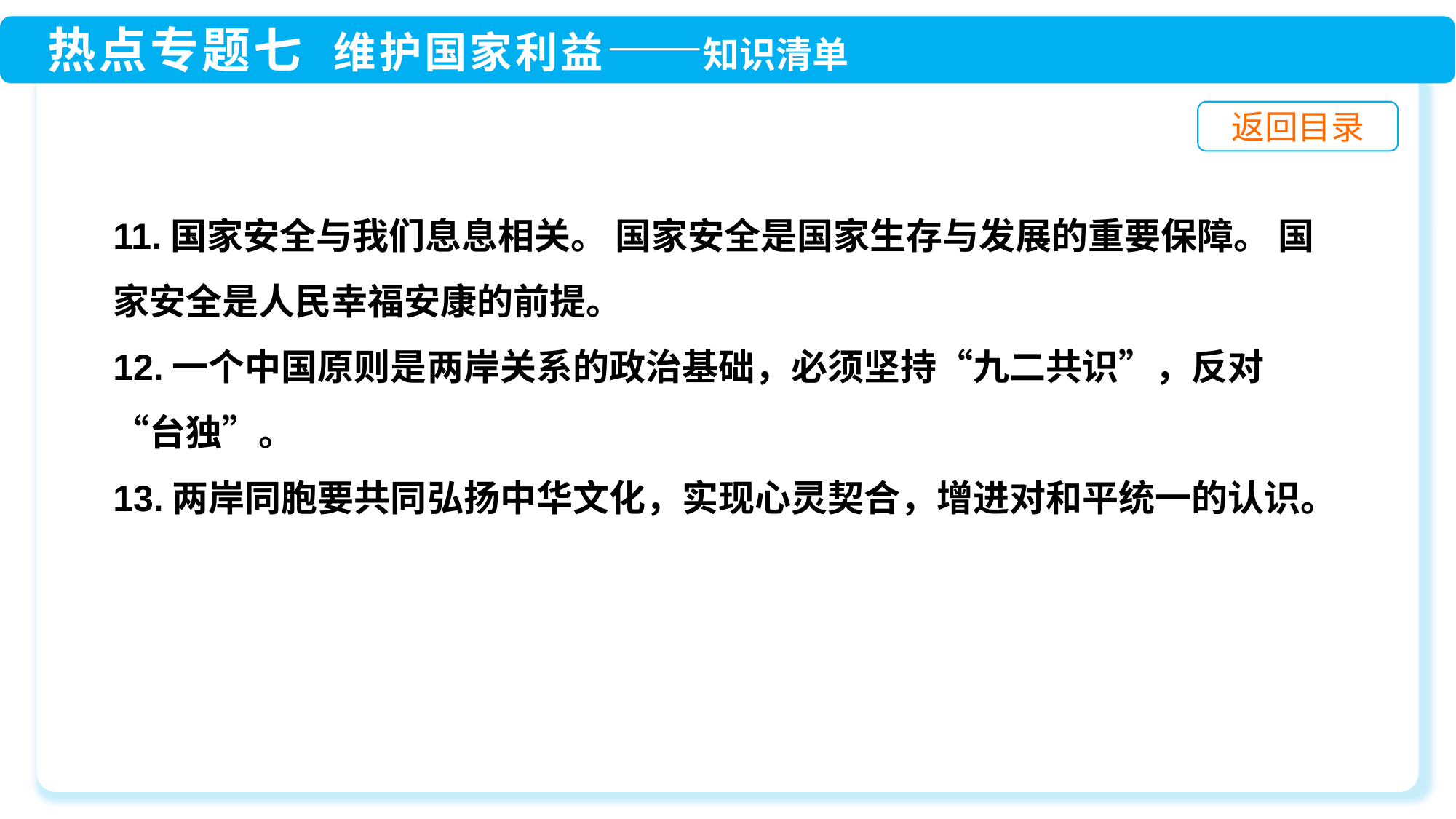

11.国家安全与我们息息相关。 国家安全是国家生存与发展的重要保障。 国家安全是人民幸福安康的前提。
12.一个中国原则是两岸关系的政治基础，必须坚持“九二共识”，反对“台独”。
13.两岸同胞要共同弘扬中华文化，实现心灵契合，增进对和平统一的认识。